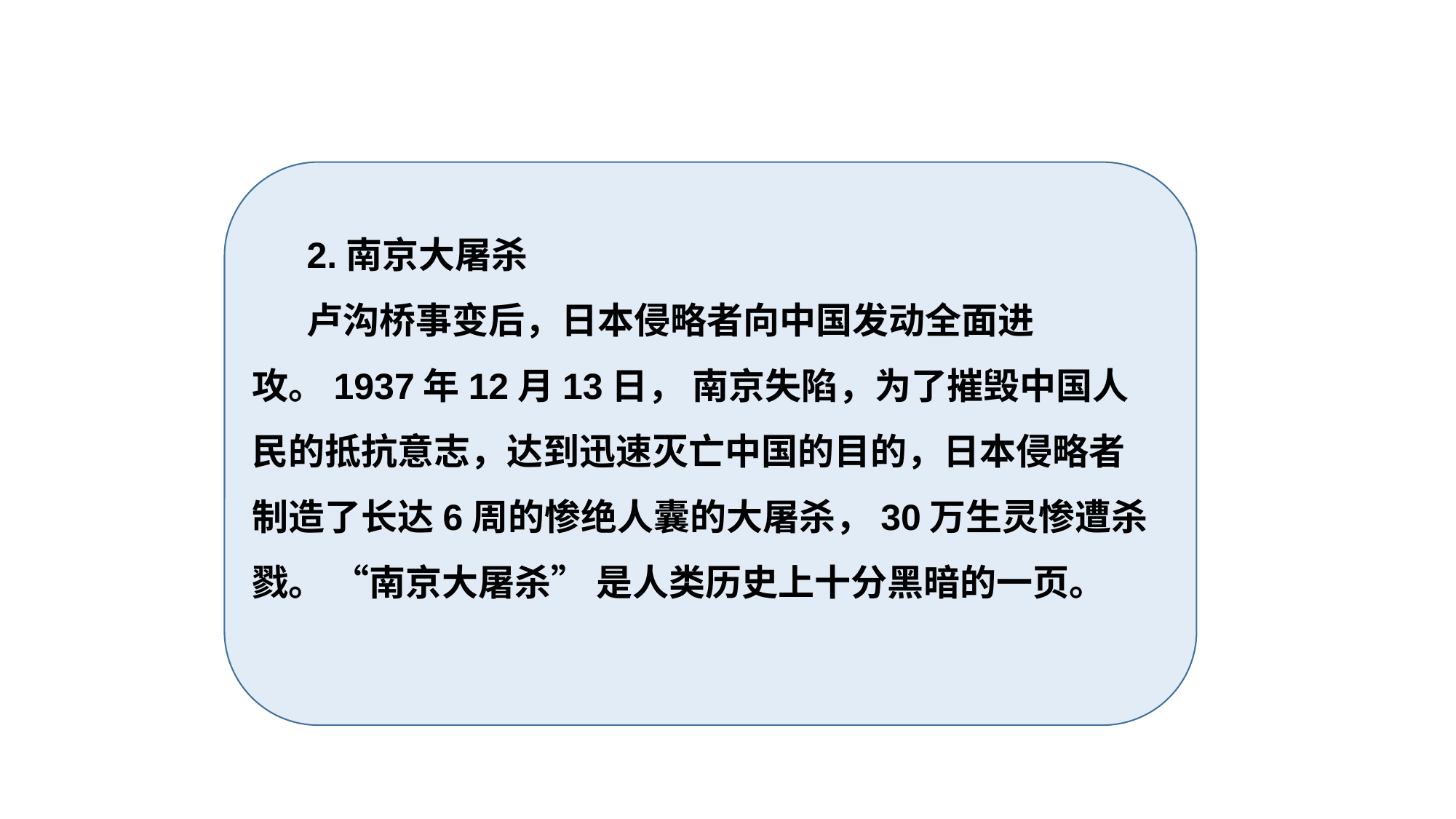

2.南京大屠杀
卢沟桥事变后，日本侵略者向中国发动全面进攻。1937年12月13日， 南京失陷，为了摧毁中国人民的抵抗意志，达到迅速灭亡中国的目的，日本侵略者制造了长达6周的惨绝人囊的大屠杀，30万生灵惨遭杀戮。 “南京大屠杀” 是人类历史上十分黑暗的一页。